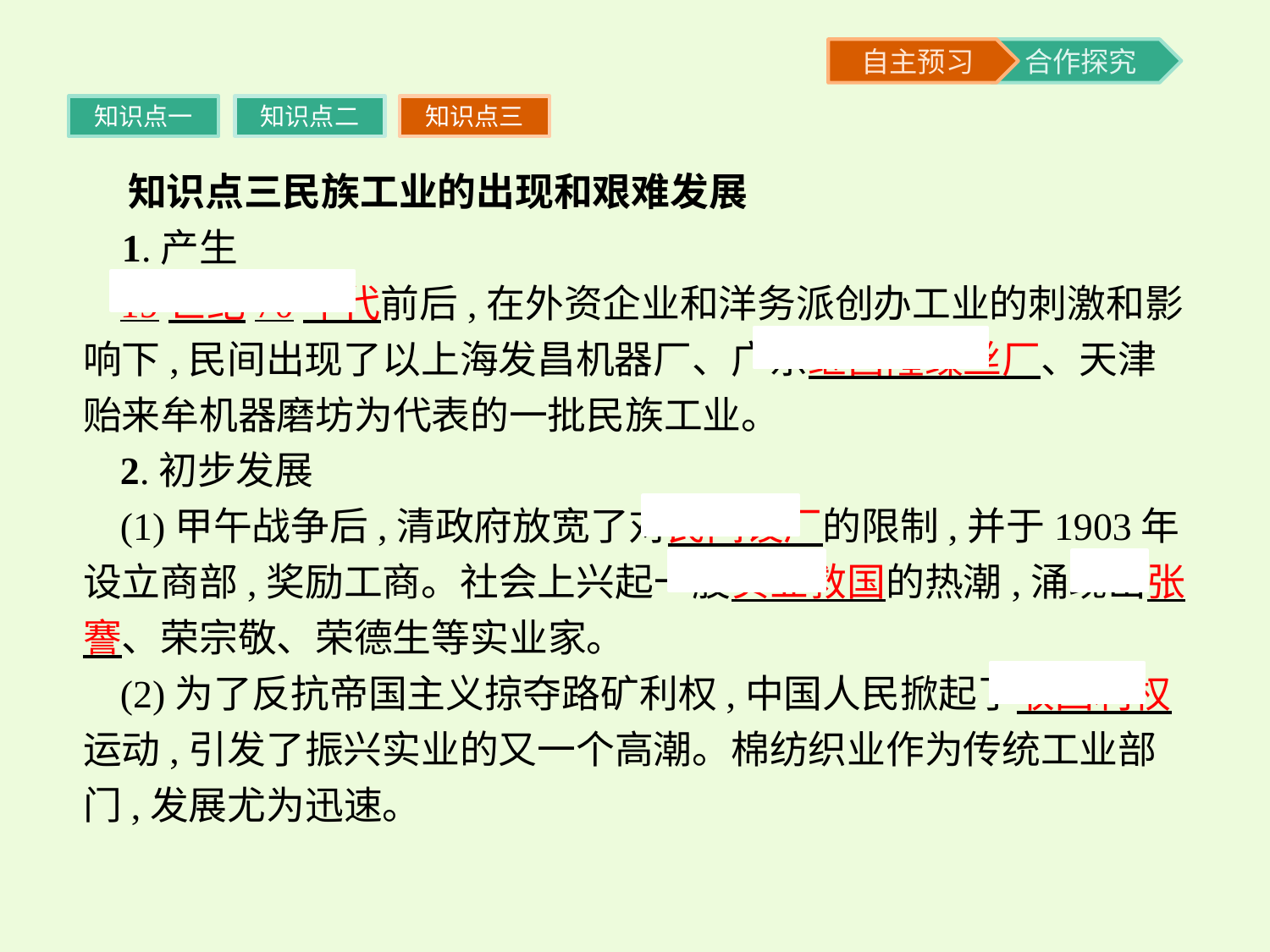

知识点一
知识点二
知识点三
    知识点三民族工业的出现和艰难发展
    1.产生
19世纪70年代前后,在外资企业和洋务派创办工业的刺激和影响下,民间出现了以上海发昌机器厂、广东继昌隆缫丝厂、天津贻来牟机器磨坊为代表的一批民族工业。
2.初步发展
(1)甲午战争后,清政府放宽了对民间设厂的限制,并于1903年设立商部,奖励工商。社会上兴起一股实业救国的热潮,涌现出张謇、荣宗敬、荣德生等实业家。
(2)为了反抗帝国主义掠夺路矿利权,中国人民掀起了收回利权运动,引发了振兴实业的又一个高潮。棉纺织业作为传统工业部门,发展尤为迅速。